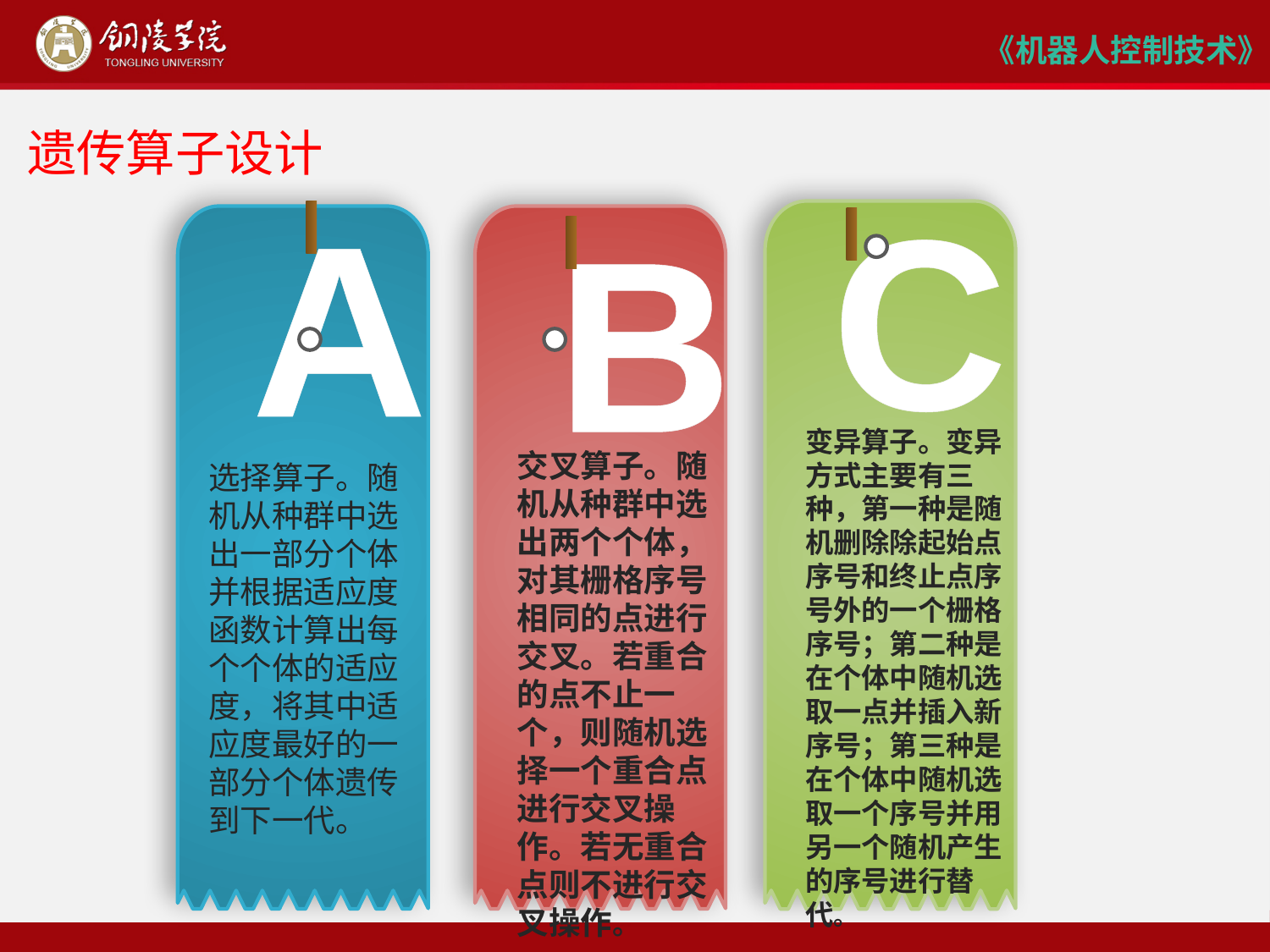

# 遗传算子设计

C
A

B

变异算子。变异方式主要有三种，第一种是随机删除除起始点序号和终止点序号外的一个栅格序号；第二种是在个体中随机选取一点并插入新序号；第三种是在个体中随机选取一个序号并用另一个随机产生的序号进行替代。
交叉算子。随机从种群中选出两个个体，对其栅格序号相同的点进行交叉。若重合的点不止一个，则随机选择一个重合点进行交叉操作。若无重合点则不进行交叉操作。
选择算子。随机从种群中选出一部分个体并根据适应度函数计算出每个个体的适应度，将其中适应度最好的一部分个体遗传到下一代。